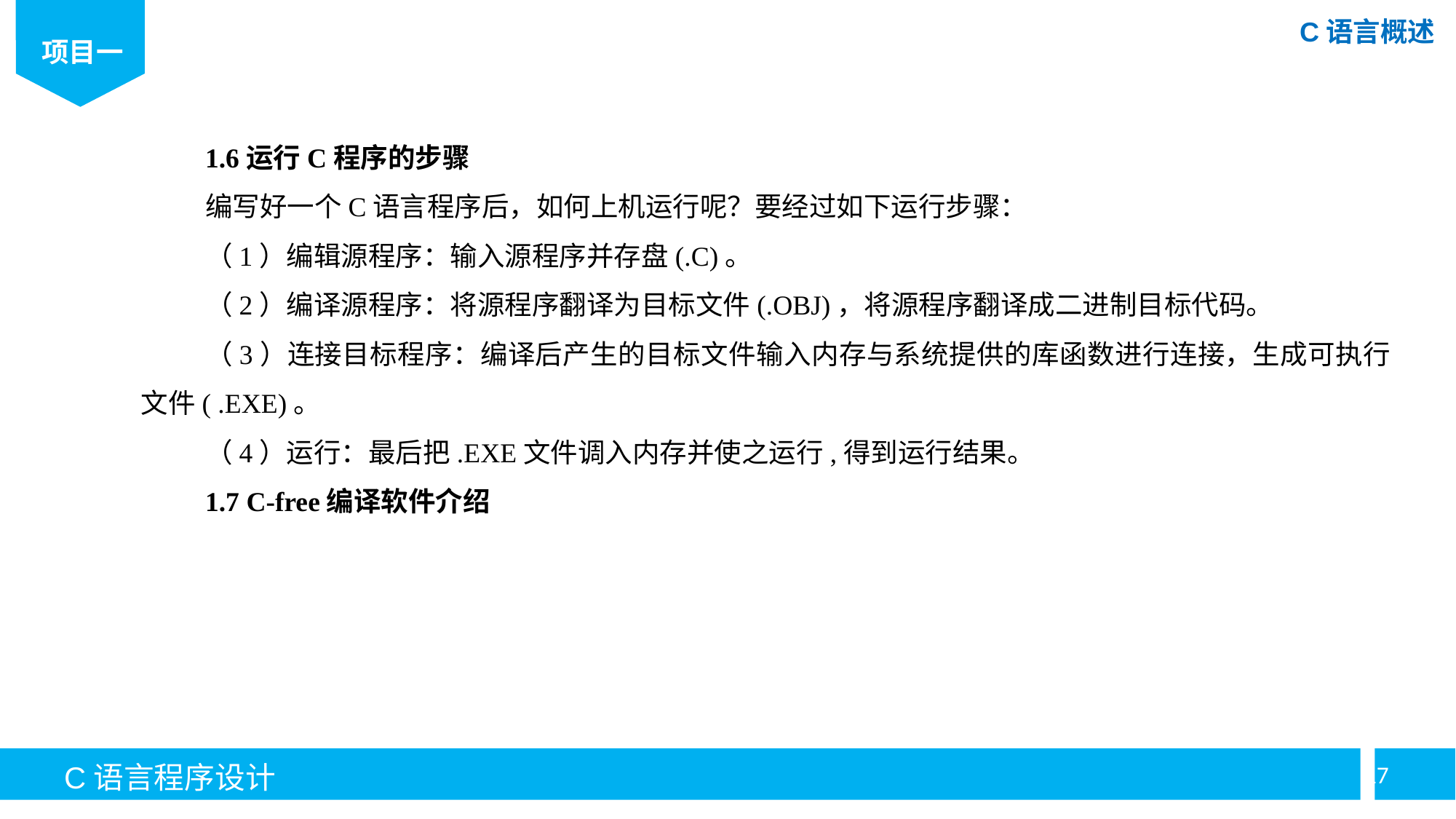

1.6运行C程序的步骤
编写好一个C语言程序后，如何上机运行呢？要经过如下运行步骤：
（1）编辑源程序：输入源程序并存盘(.C)。
（2）编译源程序：将源程序翻译为目标文件(.OBJ)，将源程序翻译成二进制目标代码。
（3）连接目标程序：编译后产生的目标文件输入内存与系统提供的库函数进行连接，生成可执行文件( .EXE)。
（4）运行：最后把.EXE文件调入内存并使之运行,得到运行结果。
1.7 C-free编译软件介绍